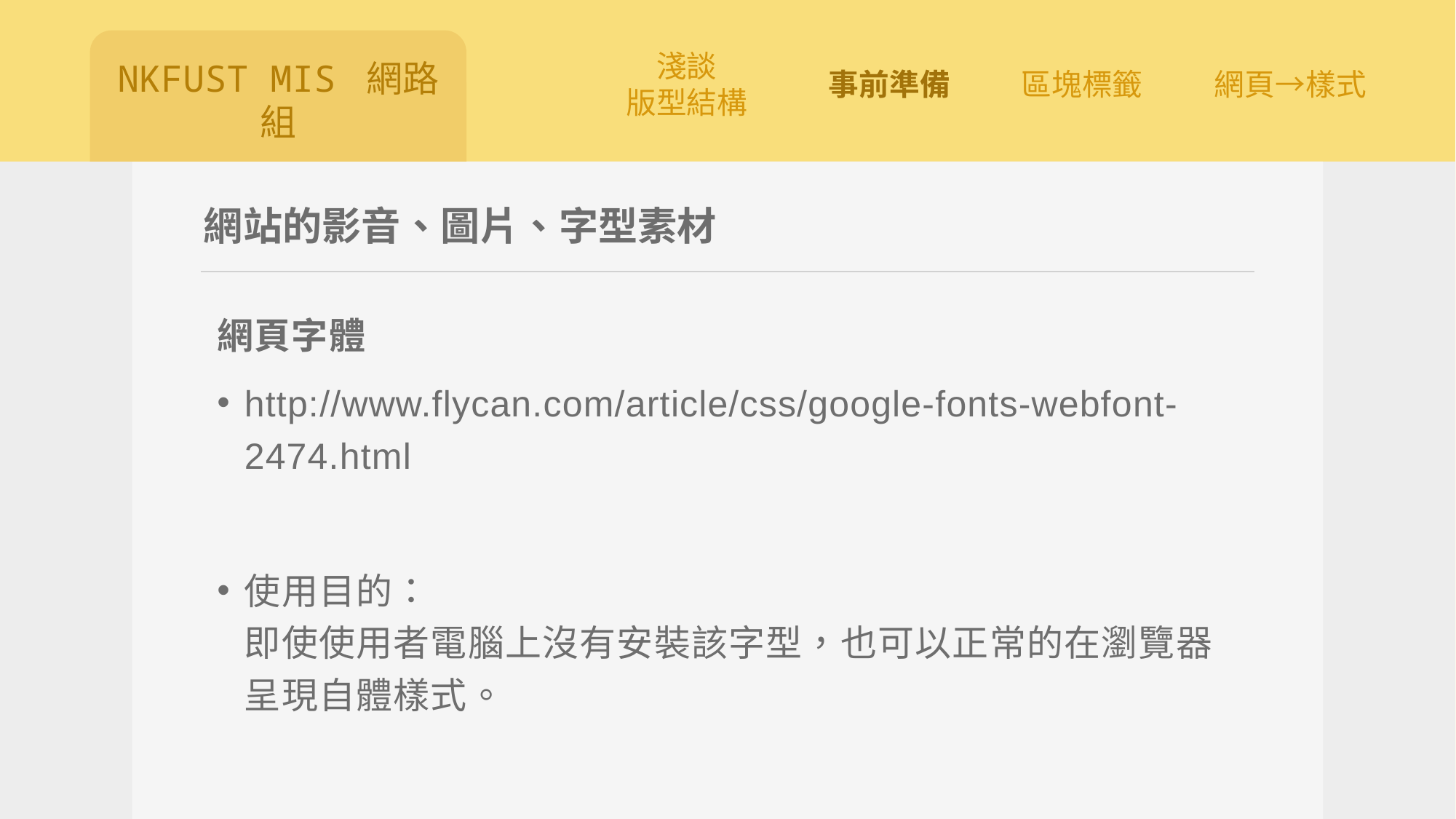

# 網站的影音、圖片、字型素材
網頁字體
http://www.flycan.com/article/css/google-fonts-webfont-2474.html

使用目的：
即使使用者電腦上沒有安裝該字型，也可以正常的在瀏覽器呈現自體樣式。